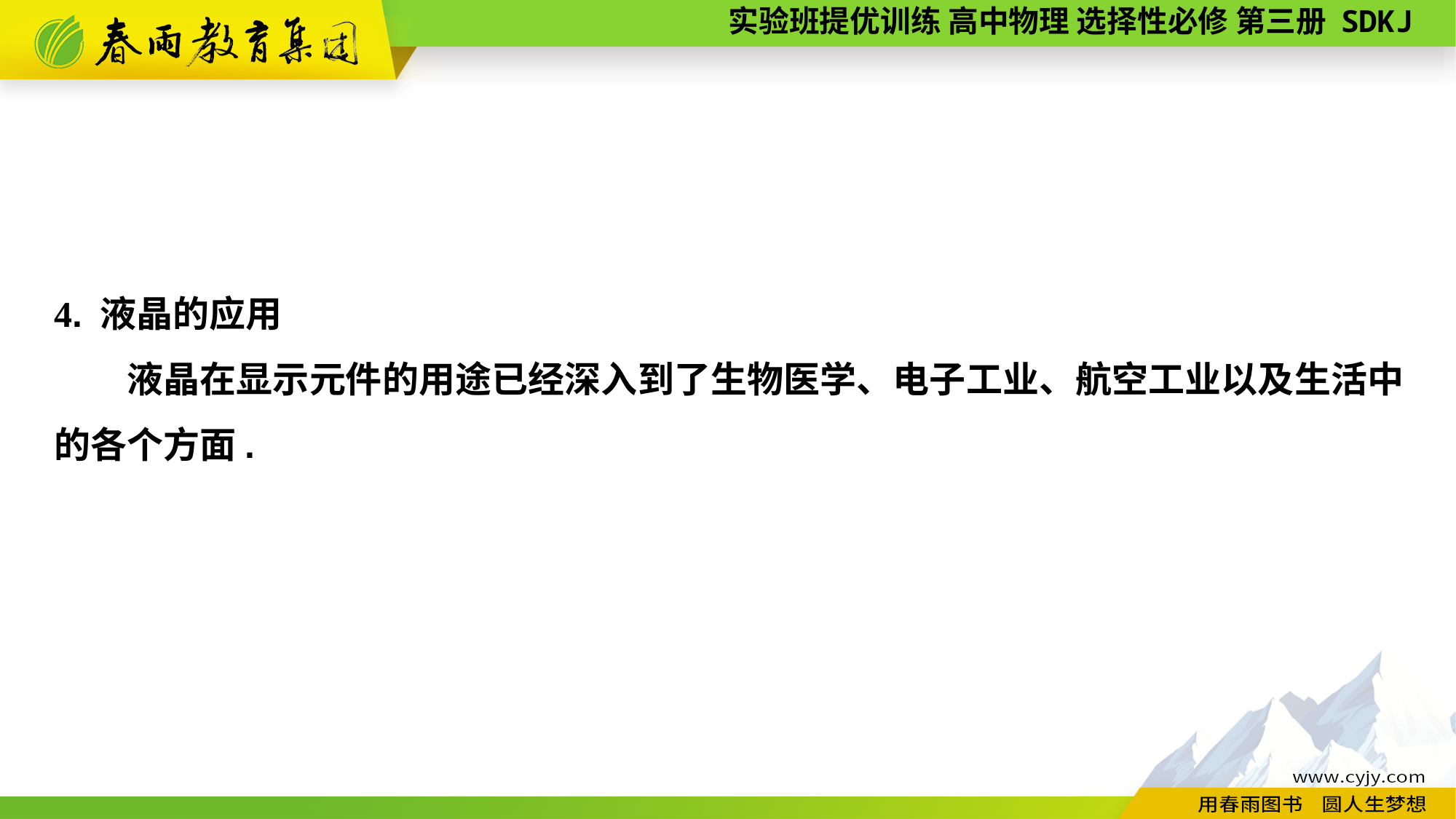

4. 液晶的应用
　　液晶在显示元件的用途已经深入到了生物医学、电子工业、航空工业以及生活中的各个方面.